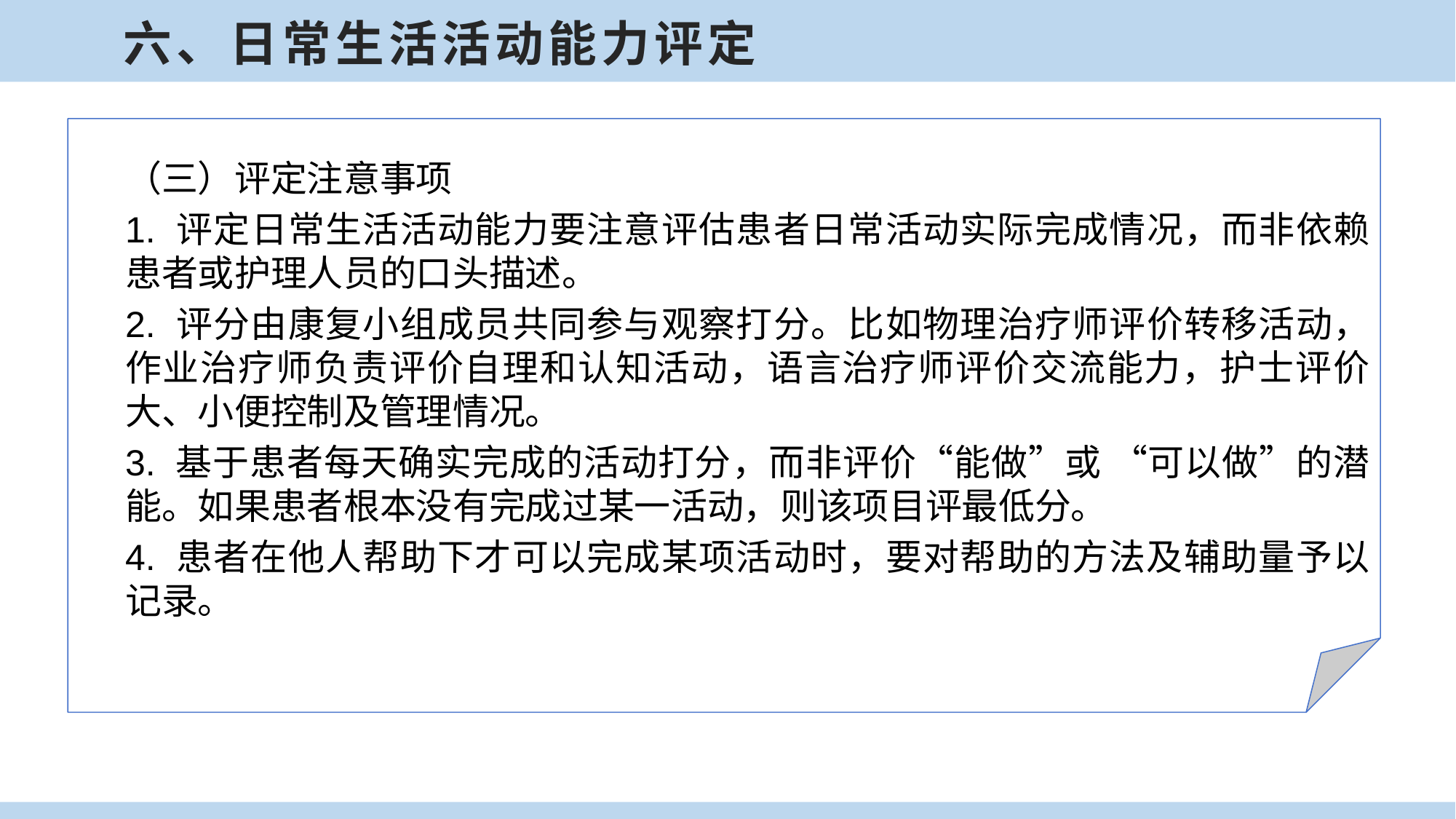

六、日常生活活动能力评定

（三）评定注意事项
1. 评定日常生活活动能力要注意评估患者日常活动实际完成情况，而非依赖患者或护理人员的口头描述。
2. 评分由康复小组成员共同参与观察打分。比如物理治疗师评价转移活动，作业治疗师负责评价自理和认知活动，语言治疗师评价交流能力，护士评价大、小便控制及管理情况。
3. 基于患者每天确实完成的活动打分，而非评价“能做”或 “可以做”的潜能。如果患者根本没有完成过某一活动，则该项目评最低分。
4. 患者在他人帮助下才可以完成某项活动时，要对帮助的方法及辅助量予以记录。